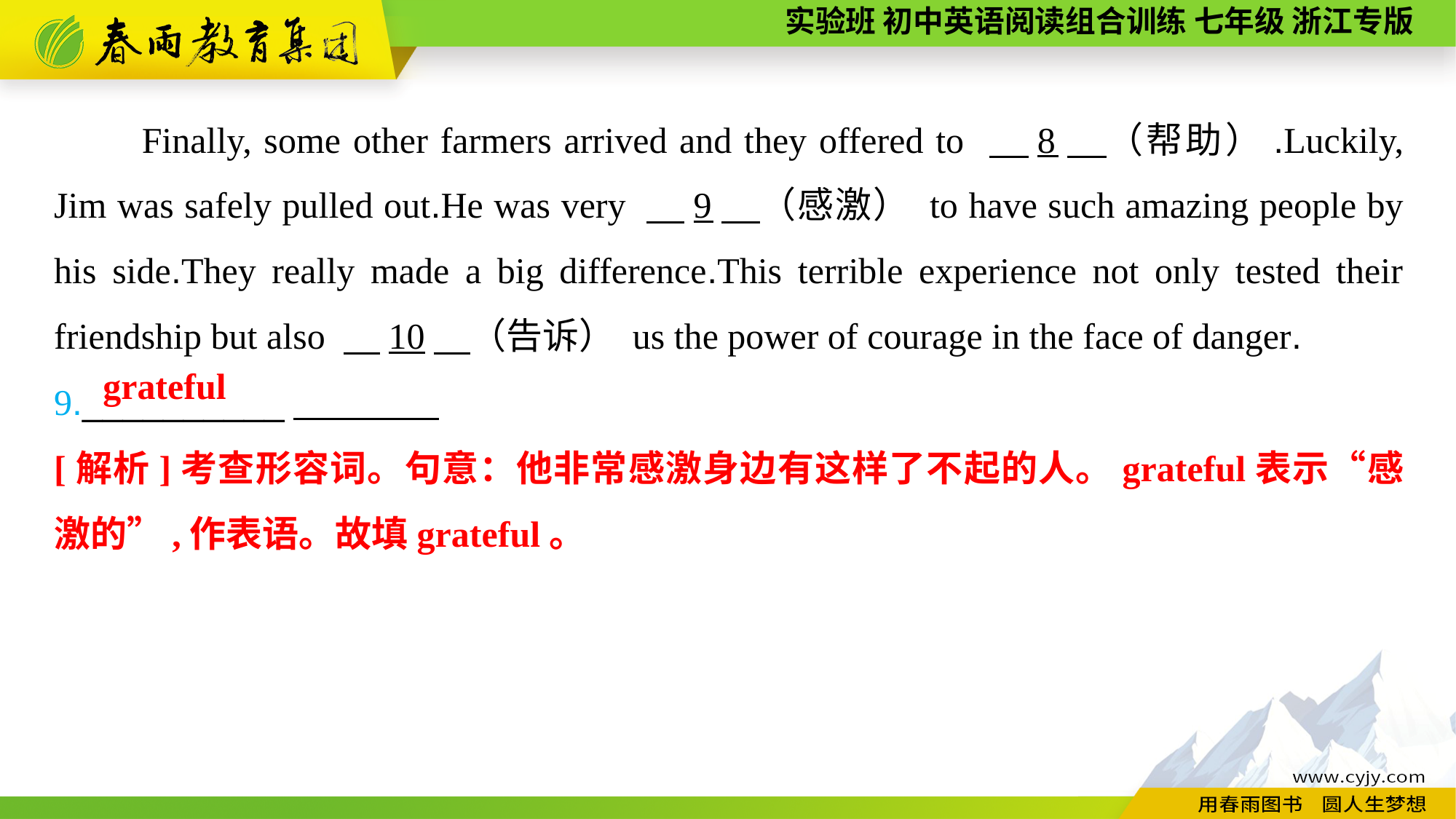

Finally, some other farmers arrived and they offered to 　8　（帮助）.Luckily, Jim was safely pulled out.He was very 　9　（感激） to have such amazing people by his side.They really made a big difference.This terrible experience not only tested their friendship but also 　10　（告诉） us the power of courage in the face of danger.
9.__________
grateful
[解析]考查形容词。句意：他非常感激身边有这样了不起的人。grateful表示“感激的”,作表语。故填grateful。